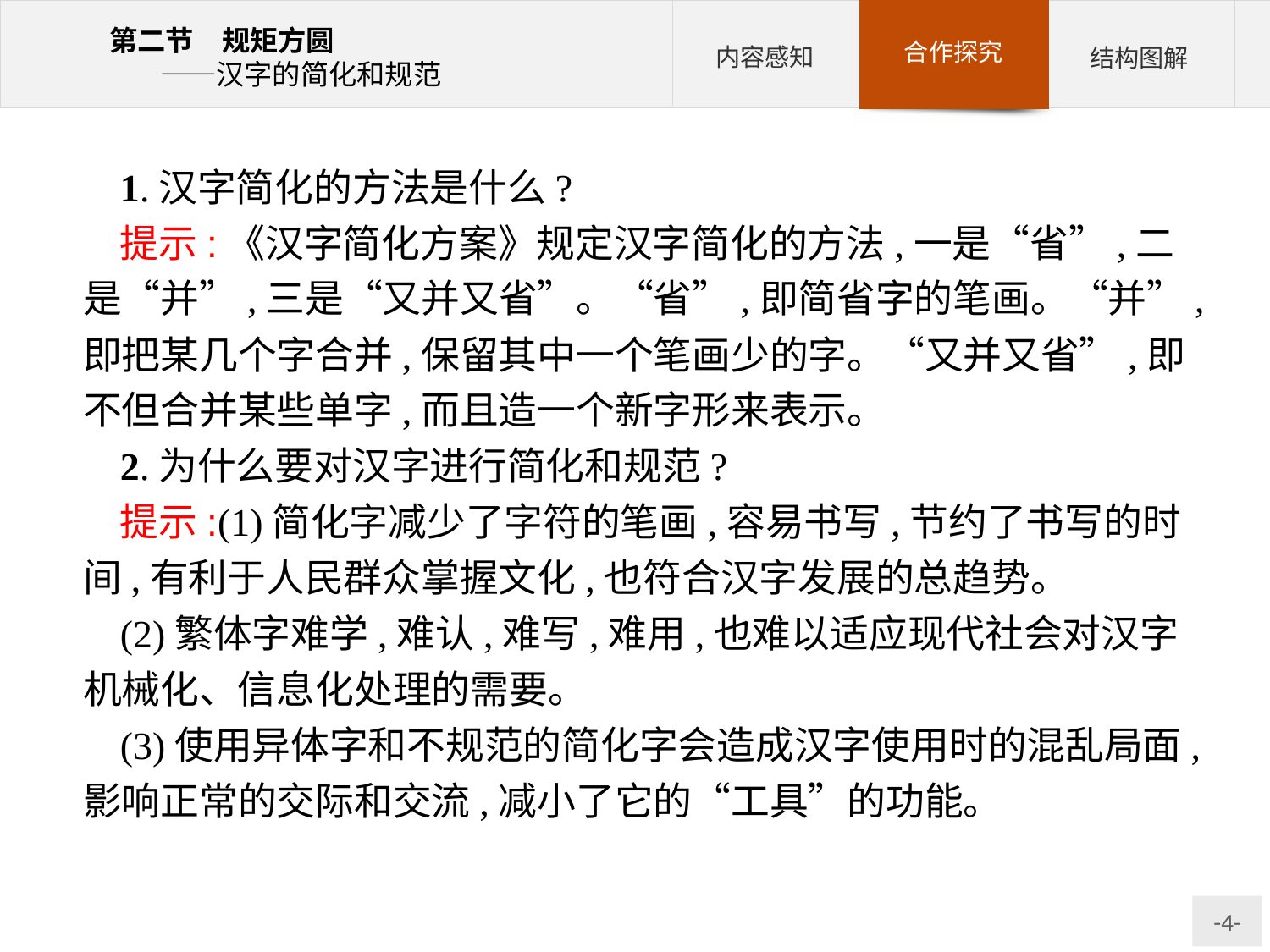

1.汉字简化的方法是什么?
提示:《汉字简化方案》规定汉字简化的方法,一是“省”,二是“并”,三是“又并又省”。“省”,即简省字的笔画。“并”,即把某几个字合并,保留其中一个笔画少的字。“又并又省”,即不但合并某些单字,而且造一个新字形来表示。
2.为什么要对汉字进行简化和规范?
提示:(1)简化字减少了字符的笔画,容易书写,节约了书写的时间,有利于人民群众掌握文化,也符合汉字发展的总趋势。
(2)繁体字难学,难认,难写,难用,也难以适应现代社会对汉字机械化、信息化处理的需要。
(3)使用异体字和不规范的简化字会造成汉字使用时的混乱局面,影响正常的交际和交流,减小了它的“工具”的功能。